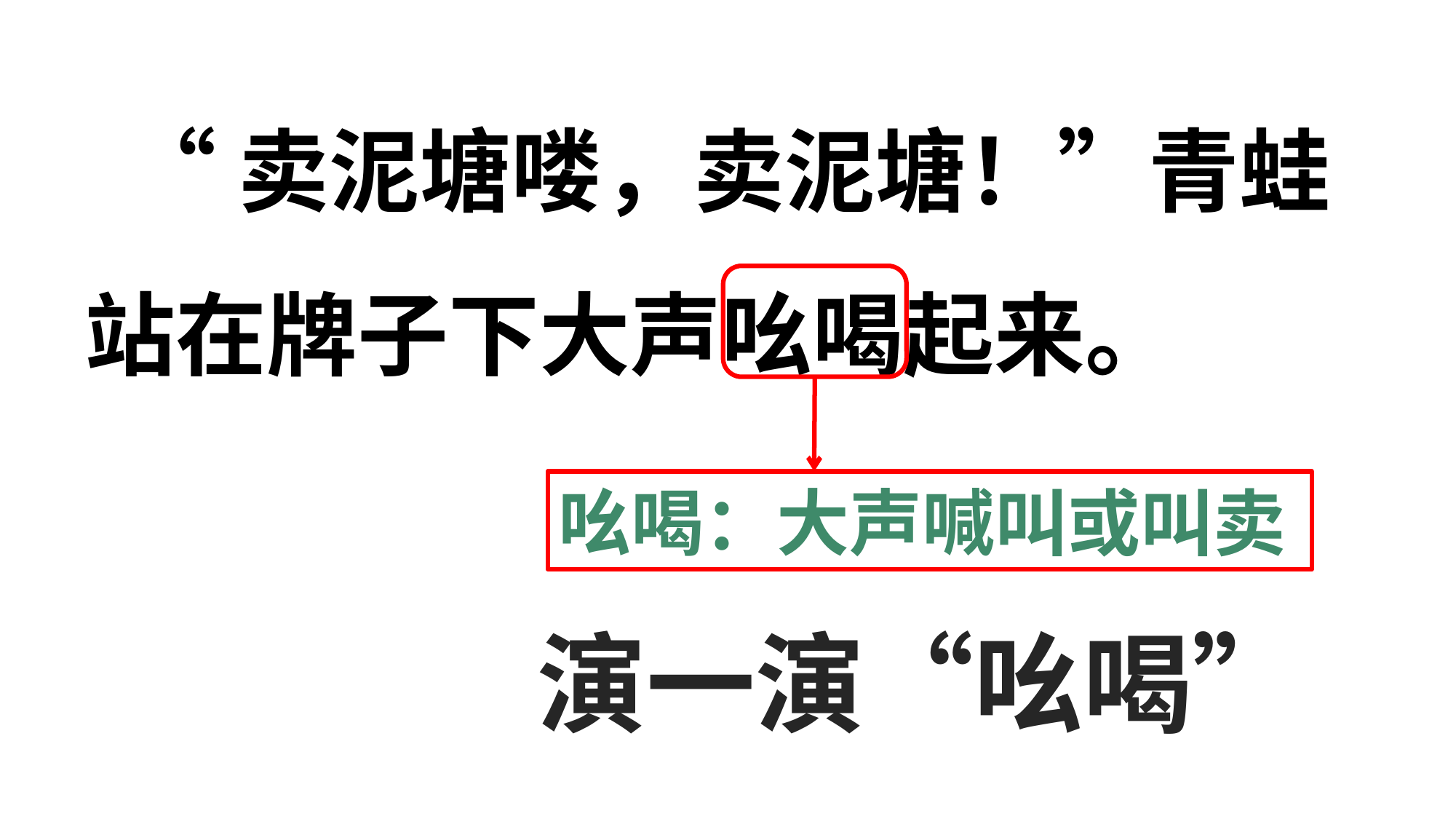

“卖泥塘喽，卖泥塘！”青蛙站在牌子下大声吆喝起来。

吆喝：大声喊叫或叫卖
演一演“吆喝”